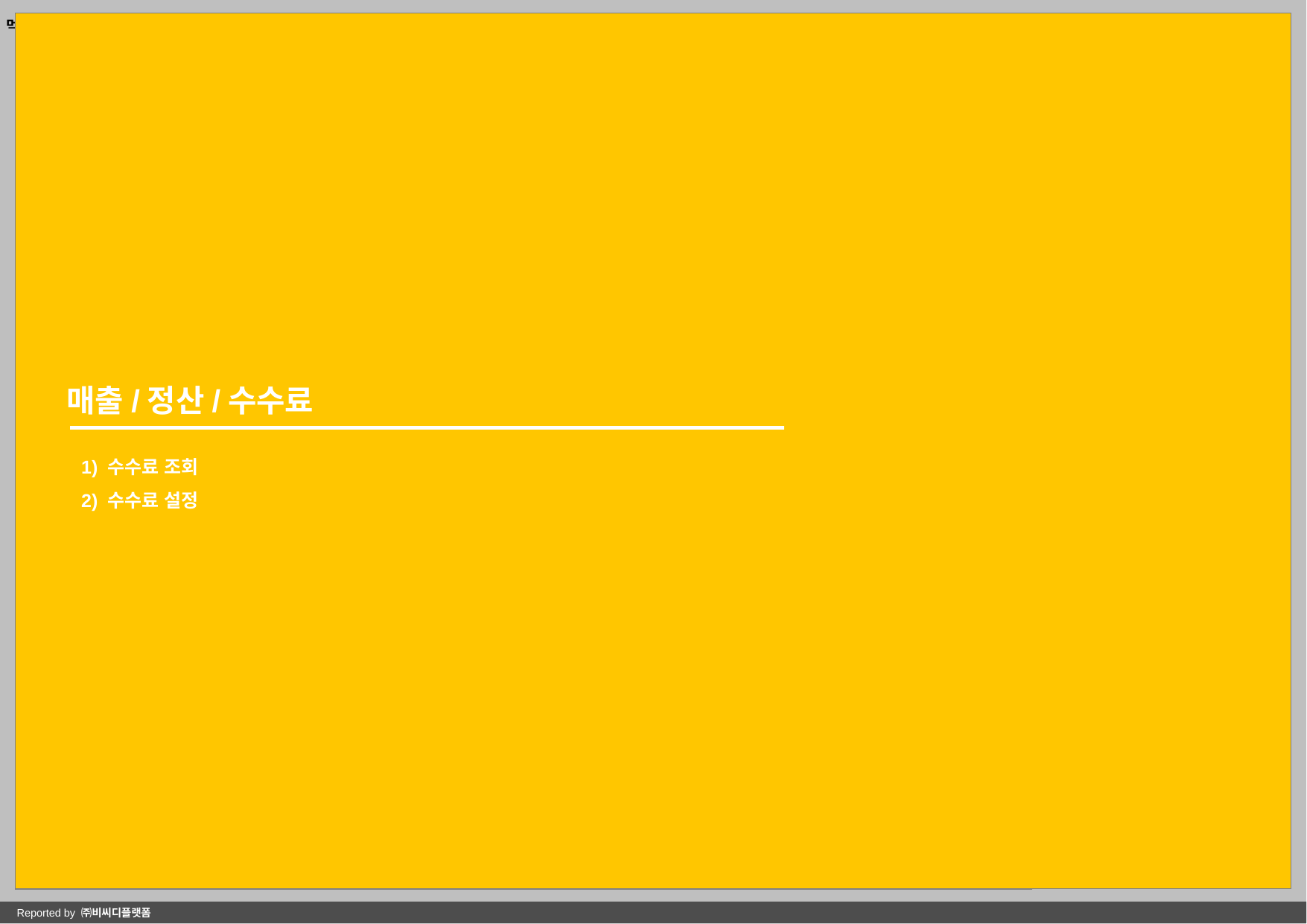

매출/정산/수수료
1) 수수료 조회
2) 수수료 설정